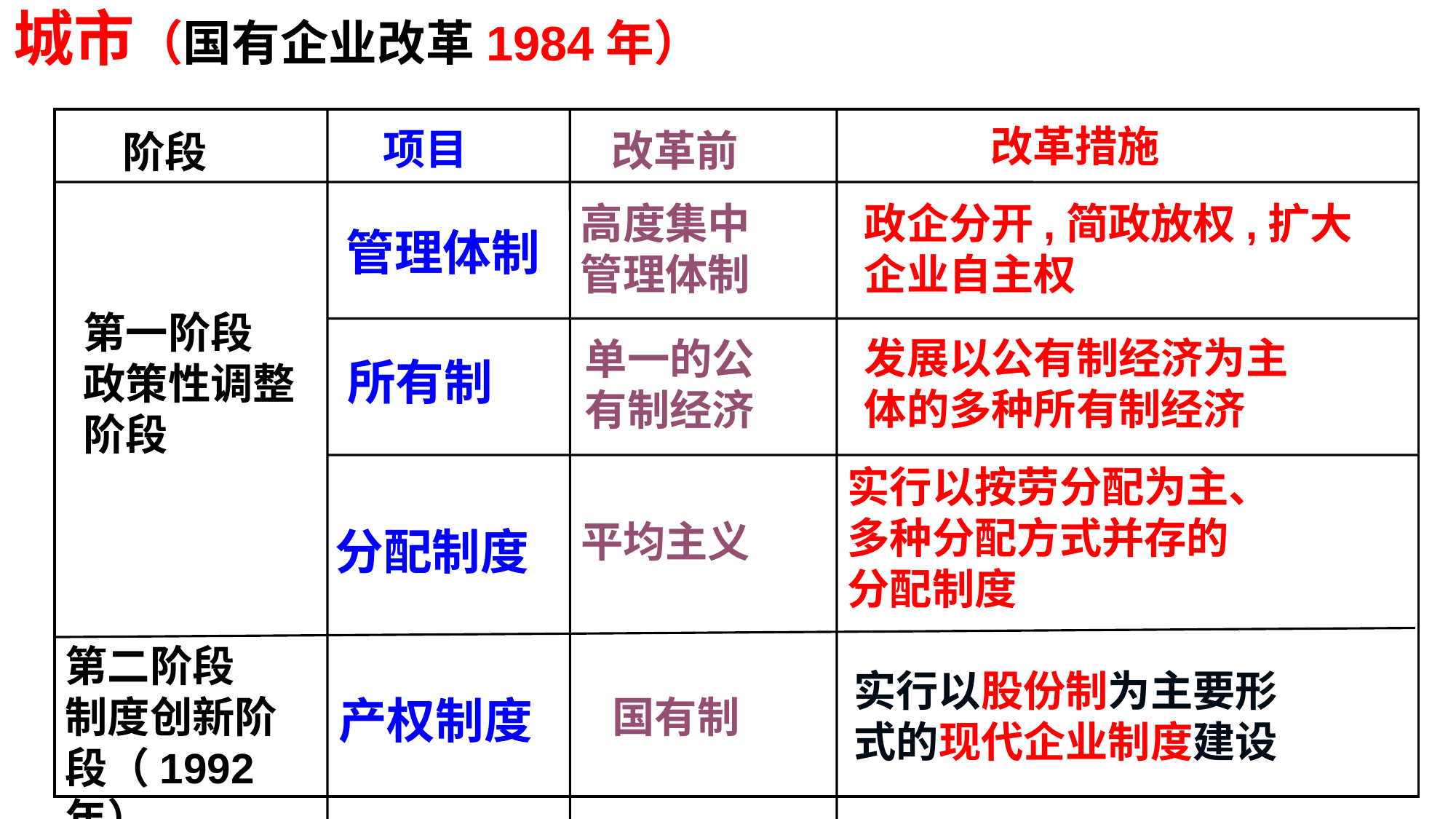

城市（国有企业改革1984年）

改革措施
项目
改革前
阶段

政企分开,简政放权,扩大企业自主权
高度集中
管理体制
管理体制
第一阶段
政策性调整阶段

发展以公有制经济为主
体的多种所有制经济
单一的公
有制经济
所有制

实行以按劳分配为主、
多种分配方式并存的
分配制度
平均主义
分配制度

第二阶段
制度创新阶段（1992年）
实行以股份制为主要形
式的现代企业制度建设
国有制
产权制度